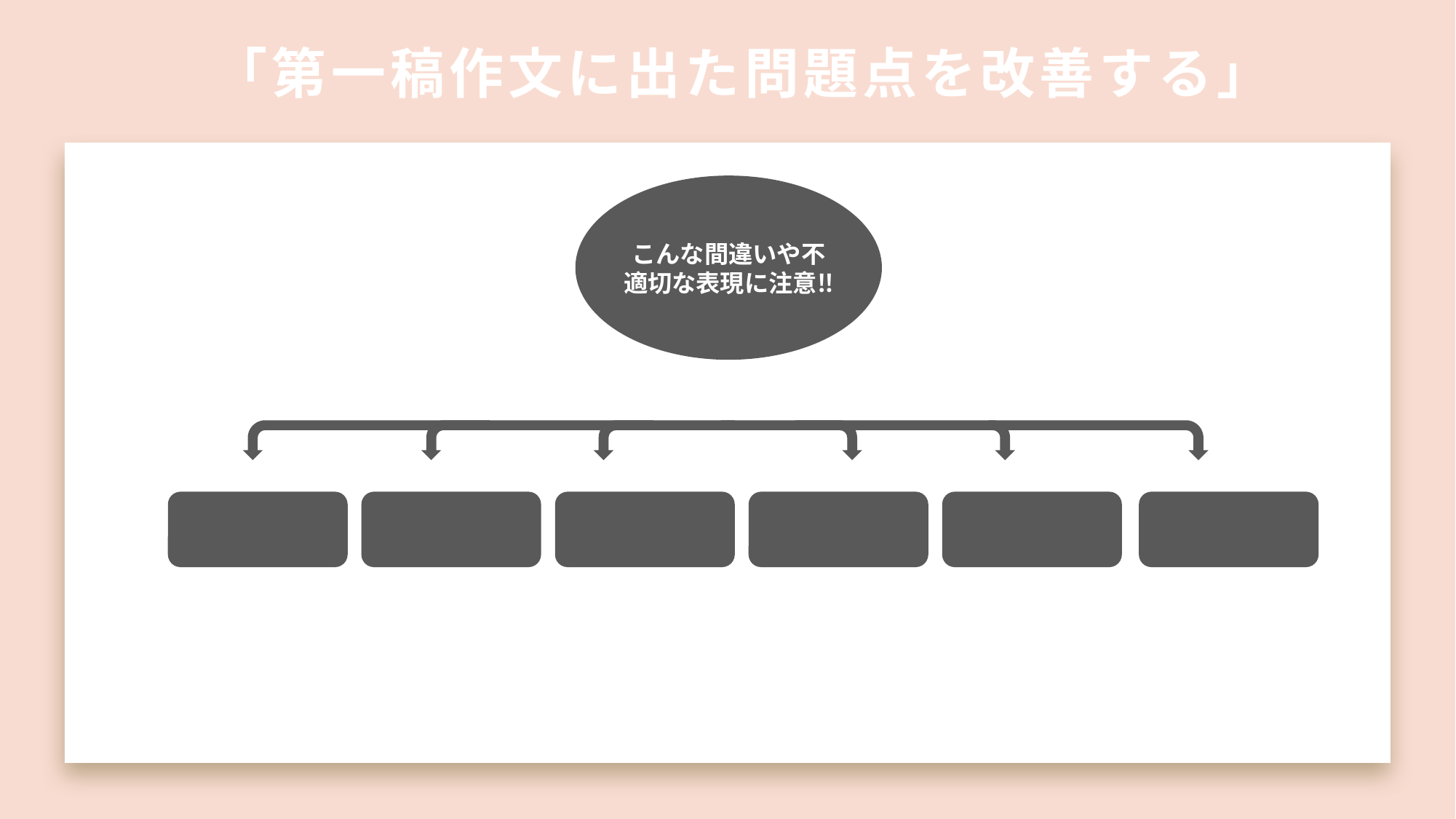

# 「第一稿作文に出た問題点を改善する」

こんな間違いや不適切な表現に注意‼